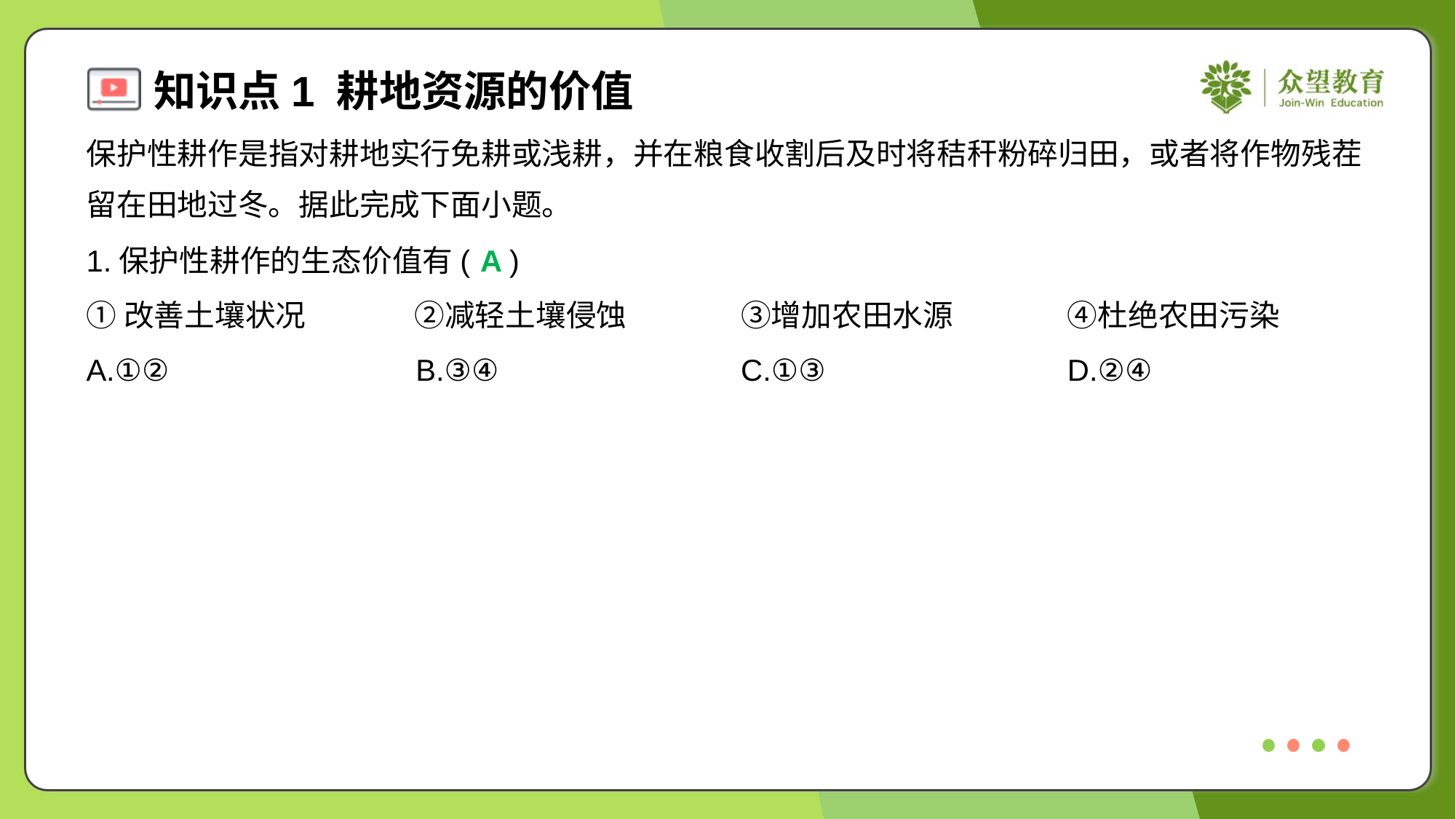

保护性耕作是指对耕地实行免耕或浅耕，并在粮食收割后及时将秸秆粉碎归田，或者将作物残茬
留在田地过冬。据此完成下面小题。
1.保护性耕作的生态价值有(     )
A
①改善土壤状况	②减轻土壤侵蚀	③增加农田水源	④杜绝农田污染
A.①②	B.③④	C.①③	D.②④